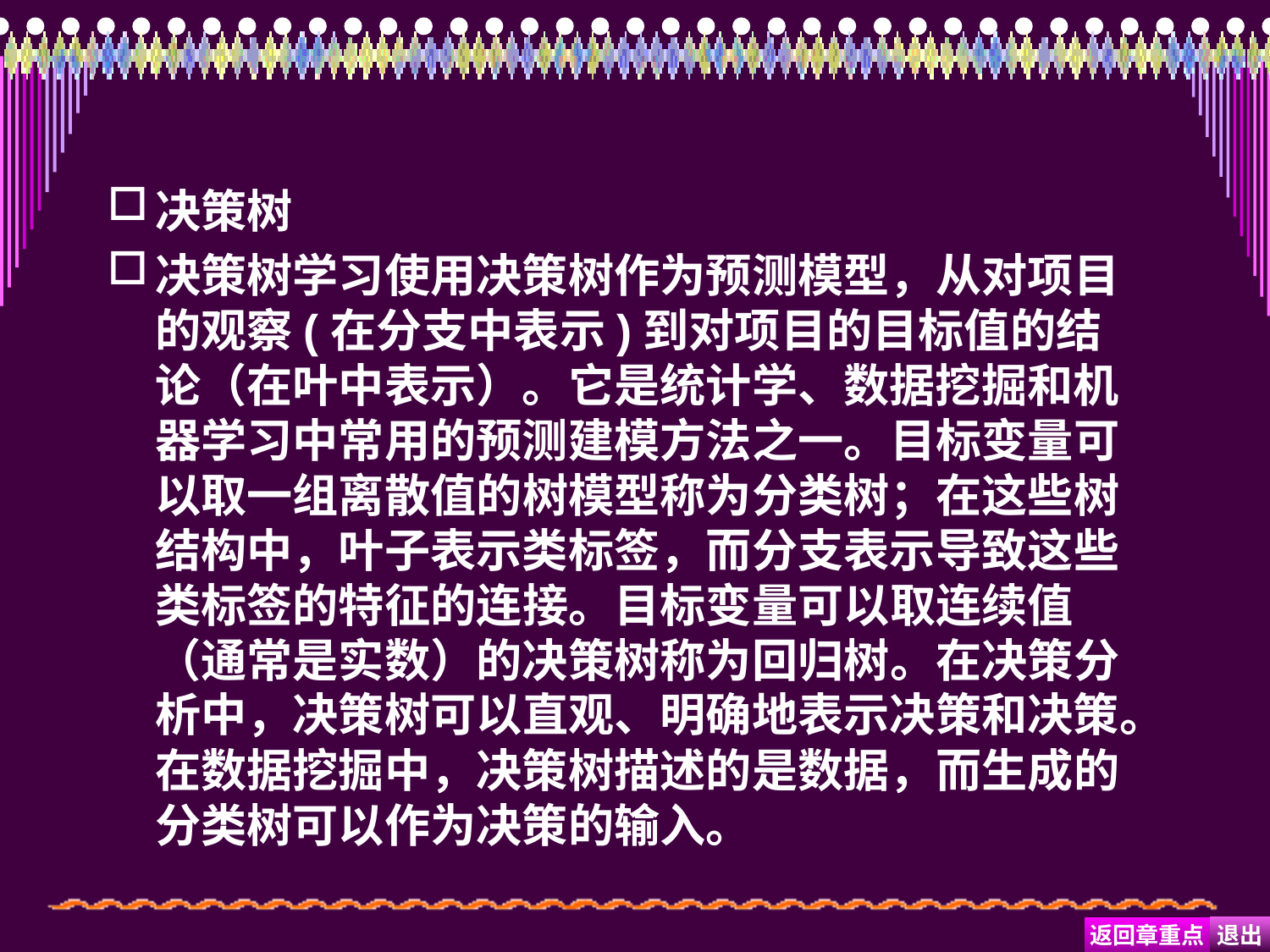

#
决策树
决策树学习使用决策树作为预测模型，从对项目的观察(在分支中表示)到对项目的目标值的结论（在叶中表示）。它是统计学、数据挖掘和机器学习中常用的预测建模方法之一。目标变量可以取一组离散值的树模型称为分类树；在这些树结构中，叶子表示类标签，而分支表示导致这些类标签的特征的连接。目标变量可以取连续值（通常是实数）的决策树称为回归树。在决策分析中，决策树可以直观、明确地表示决策和决策。在数据挖掘中，决策树描述的是数据，而生成的分类树可以作为决策的输入。